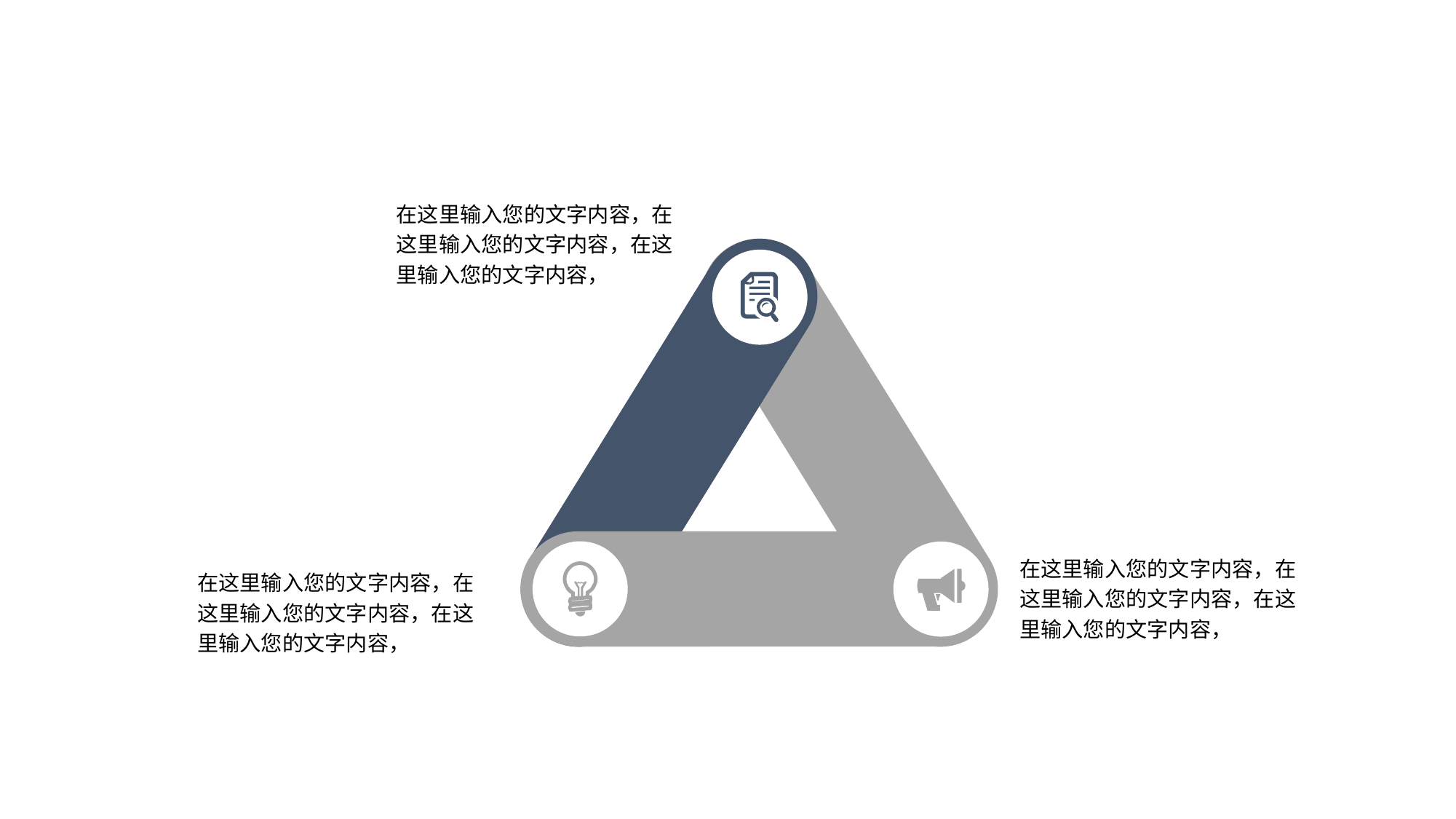

在这里输入您的文字内容，在这里输入您的文字内容，在这里输入您的文字内容，

在这里输入您的文字内容，在这里输入您的文字内容，在这里输入您的文字内容，
在这里输入您的文字内容，在这里输入您的文字内容，在这里输入您的文字内容，